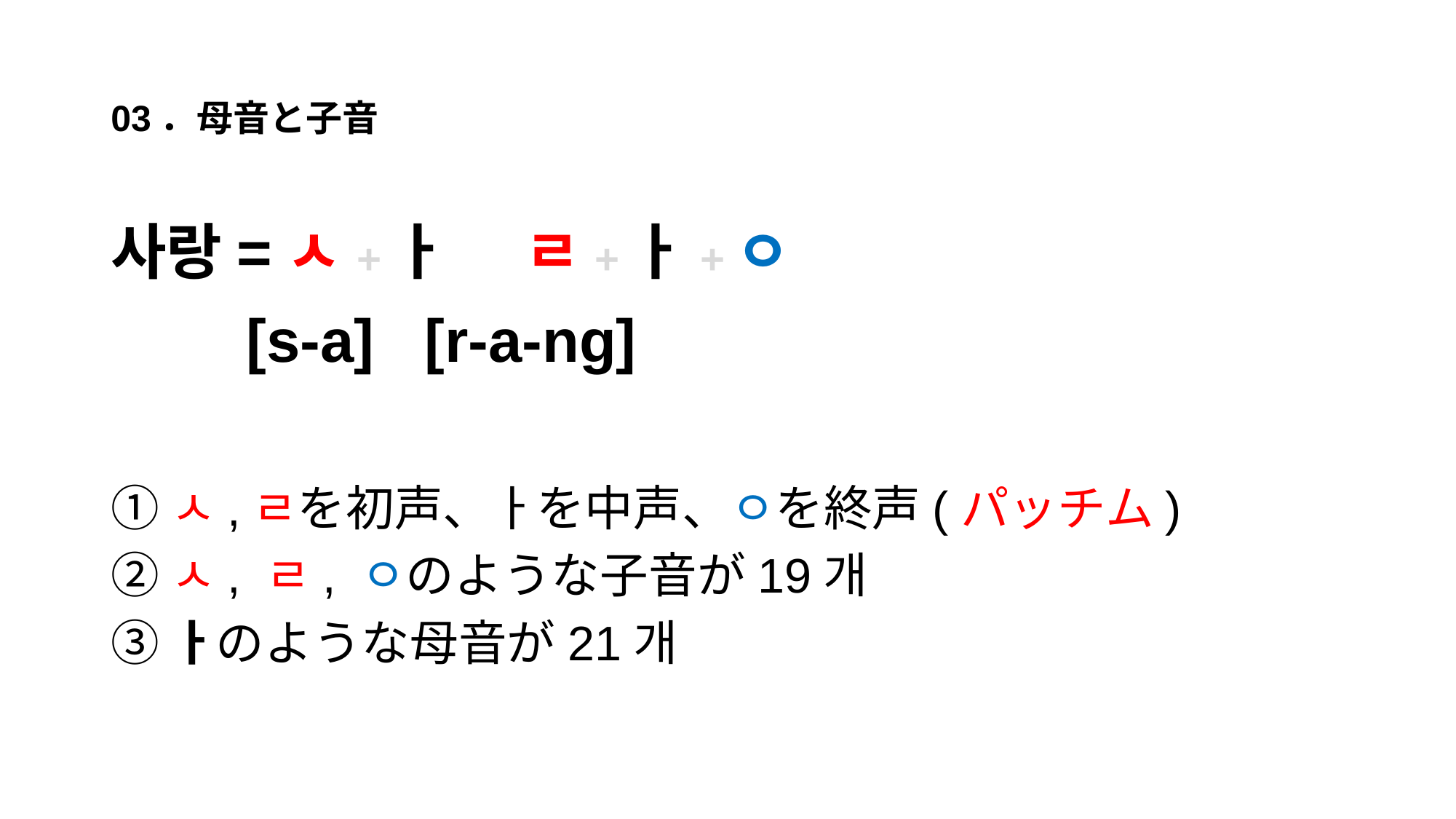

#
03．母音と子音

사랑=ㅅ+ㅏ 　ㄹ+ㅏ+ㅇ
        [s-a]   [r-a-ng]

①ㅅ,ㄹを初声、ㅏを中声、ㅇを終声(パッチム)
②ㅅ, ㄹ, ㅇのような子音が19개
③ㅏのような母音が21개